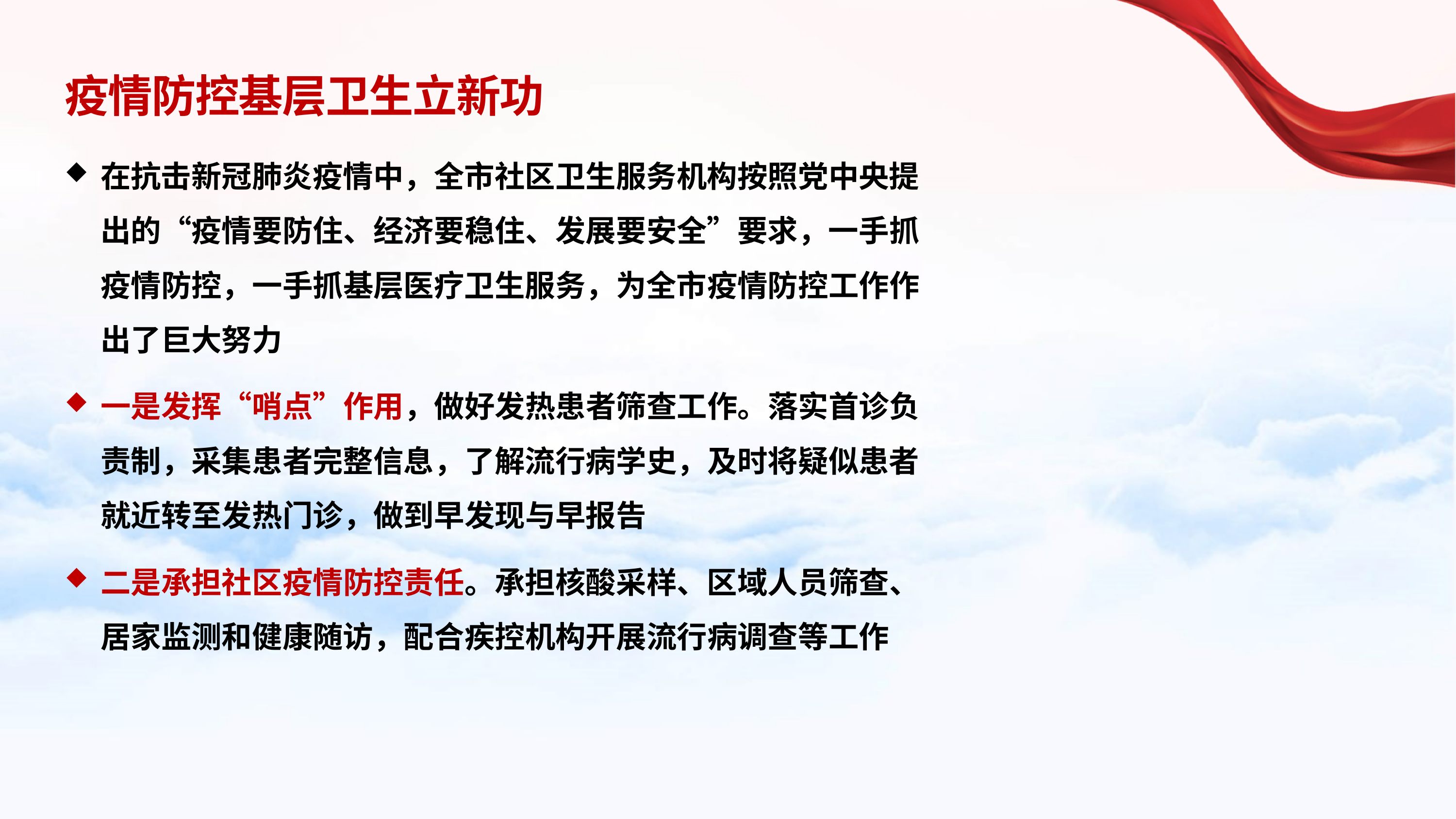

# 疫情防控基层卫生立新功
在抗击新冠肺炎疫情中，全市社区卫生服务机构按照党中央提出的“疫情要防住、经济要稳住、发展要安全”要求，一手抓疫情防控，一手抓基层医疗卫生服务，为全市疫情防控工作作出了巨大努力
一是发挥“哨点”作用，做好发热患者筛查工作。落实首诊负责制，采集患者完整信息，了解流行病学史，及时将疑似患者就近转至发热门诊，做到早发现与早报告
二是承担社区疫情防控责任。承担核酸采样、区域人员筛查、居家监测和健康随访，配合疾控机构开展流行病调查等工作